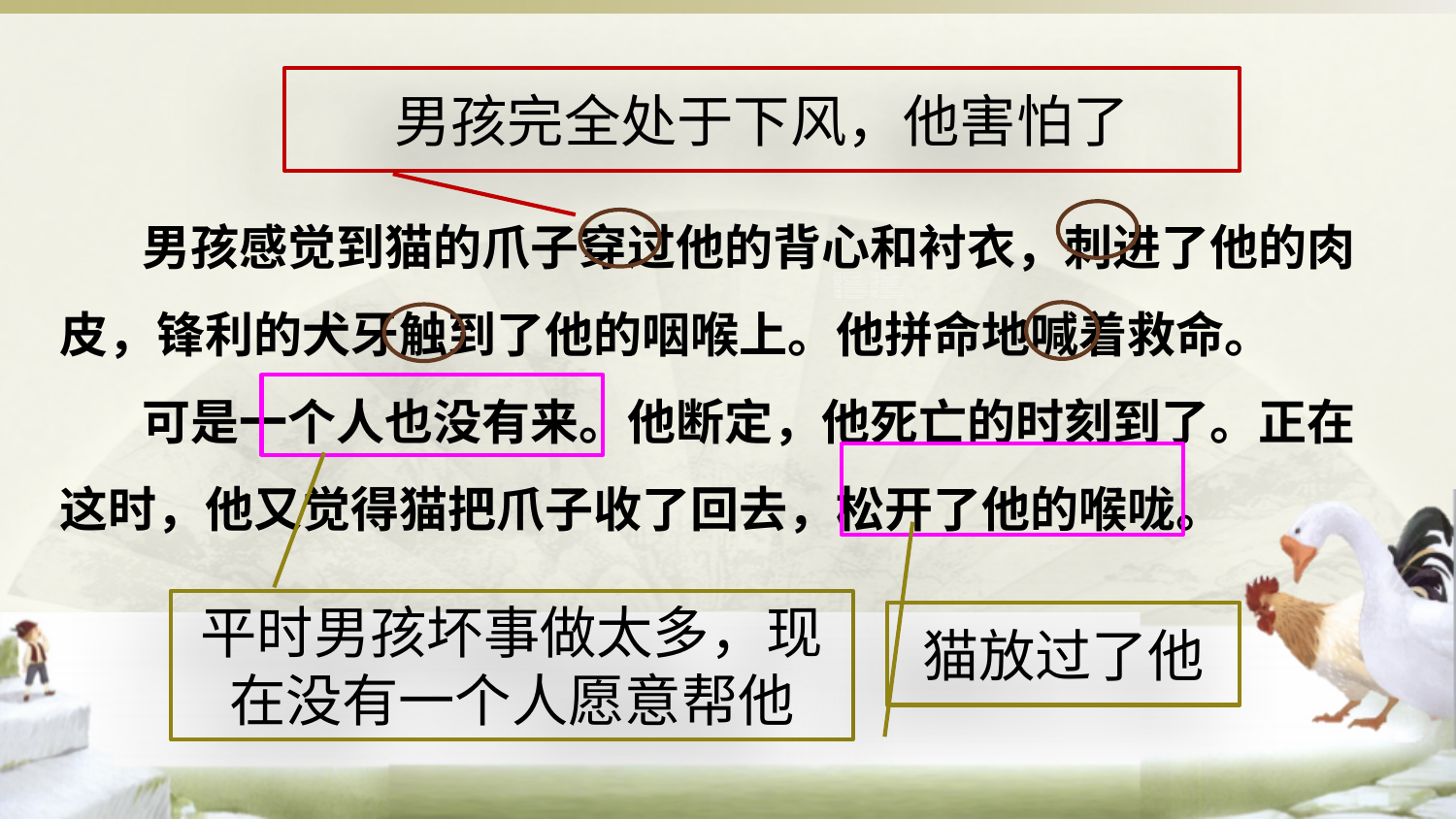

男孩完全处于下风，他害怕了
  男孩感觉到猫的爪子穿过他的背心和衬衣，刺进了他的肉皮，锋利的犬牙触到了他的咽喉上。他拼命地喊着救命。
  可是一个人也没有来。他断定，他死亡的时刻到了。正在这时，他又觉得猫把爪子收了回去，松开了他的喉咙。

平时男孩坏事做太多，现在没有一个人愿意帮他
猫放过了他